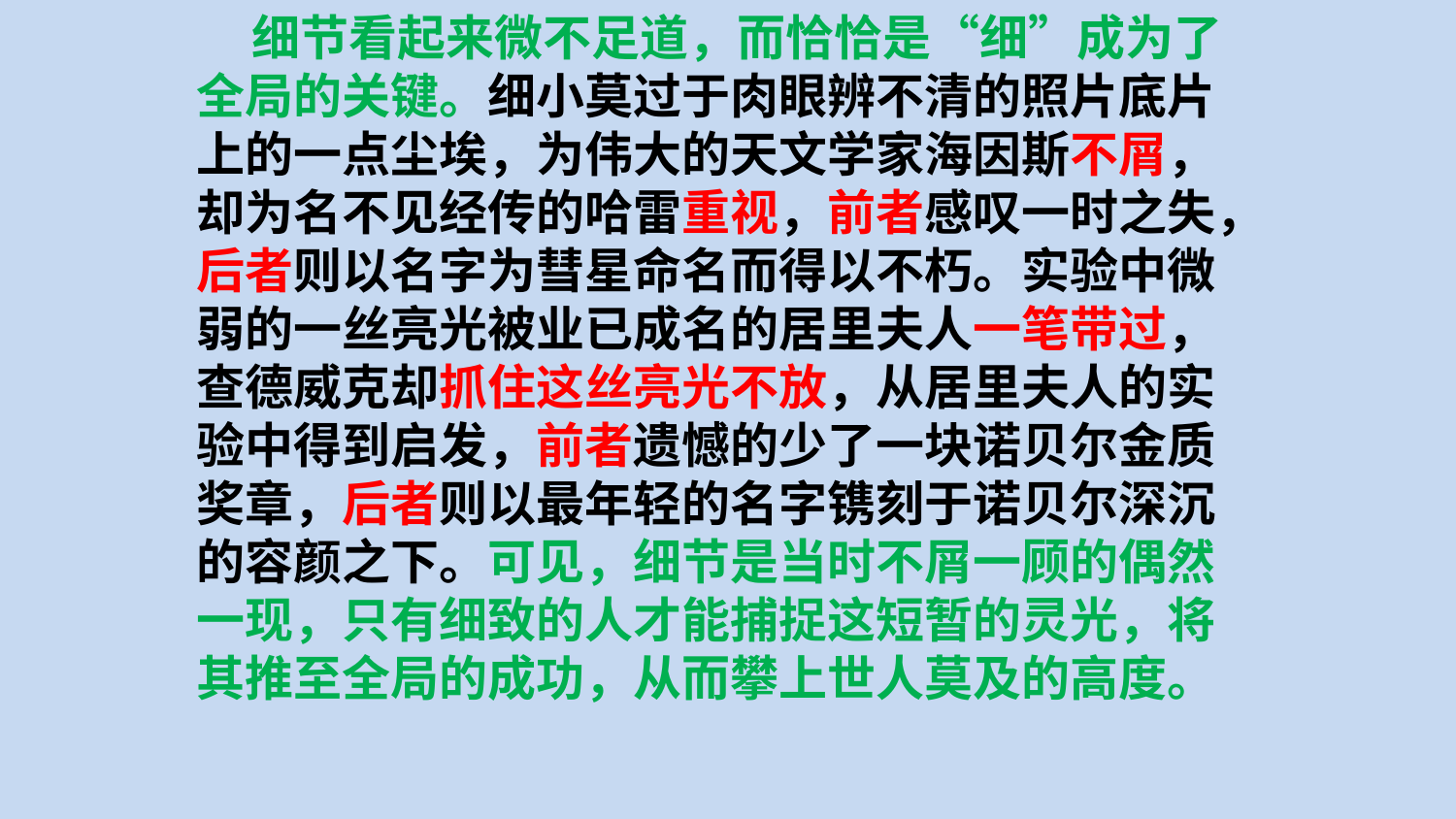

细节看起来微不足道，而恰恰是“细”成为了全局的关键。细小莫过于肉眼辨不清的照片底片上的一点尘埃，为伟大的天文学家海因斯不屑，却为名不见经传的哈雷重视，前者感叹一时之失，后者则以名字为彗星命名而得以不朽。实验中微弱的一丝亮光被业已成名的居里夫人一笔带过，查德威克却抓住这丝亮光不放，从居里夫人的实验中得到启发，前者遗憾的少了一块诺贝尔金质奖章，后者则以最年轻的名字镌刻于诺贝尔深沉的容颜之下。可见，细节是当时不屑一顾的偶然一现，只有细致的人才能捕捉这短暂的灵光，将其推至全局的成功，从而攀上世人莫及的高度。